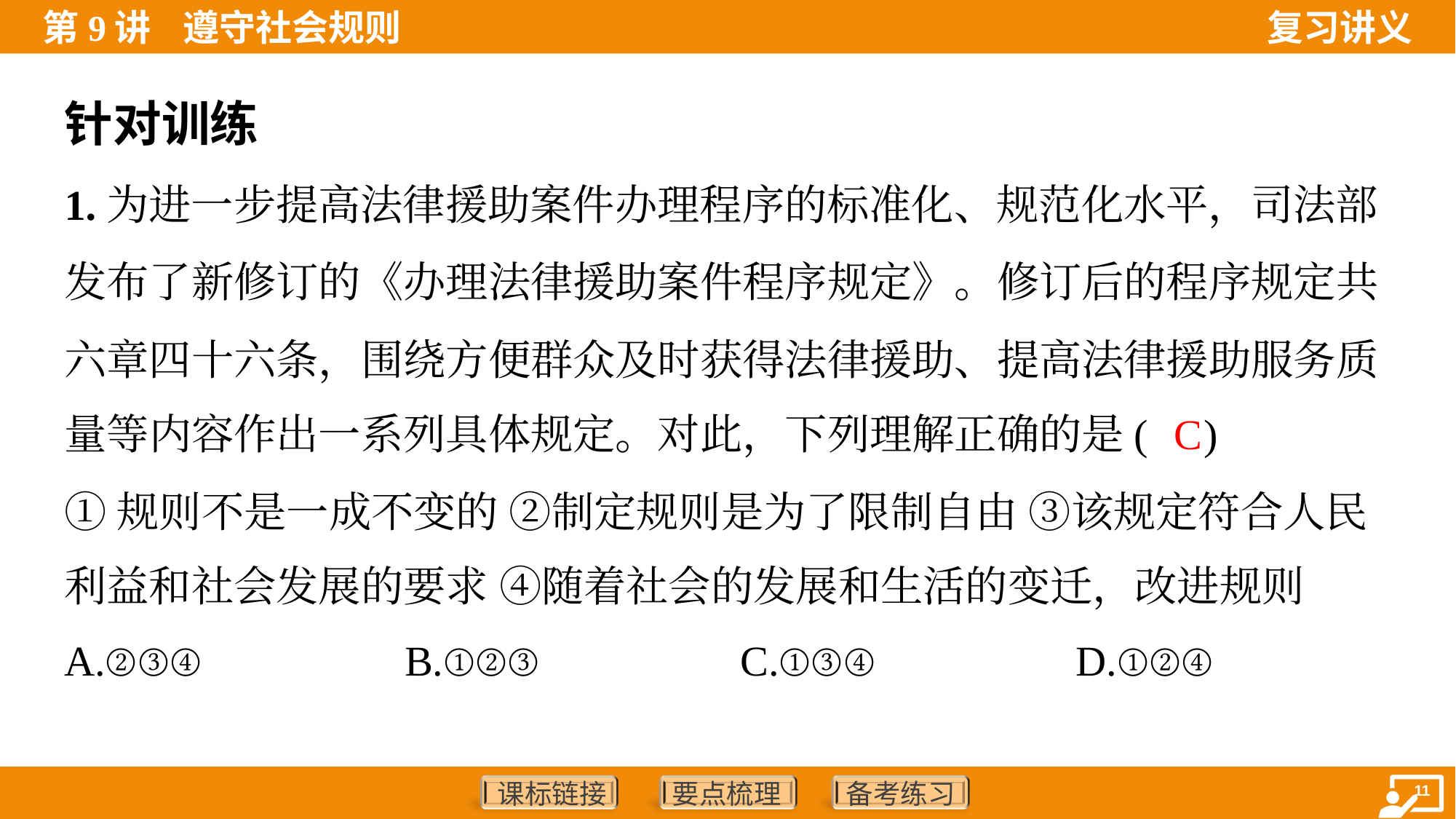

针对训练
1.为进一步提高法律援助案件办理程序的标准化、规范化水平，司法部
发布了新修订的《办理法律援助案件程序规定》。修订后的程序规定共
六章四十六条，围绕方便群众及时获得法律援助、提高法律援助服务质
量等内容作出一系列具体规定。对此，下列理解正确的是(     )
C
①规则不是一成不变的 ②制定规则是为了限制自由 ③该规定符合人民
利益和社会发展的要求 ④随着社会的发展和生活的变迁，改进规则
A.②③④	B.①②③	C.①③④	D.①②④